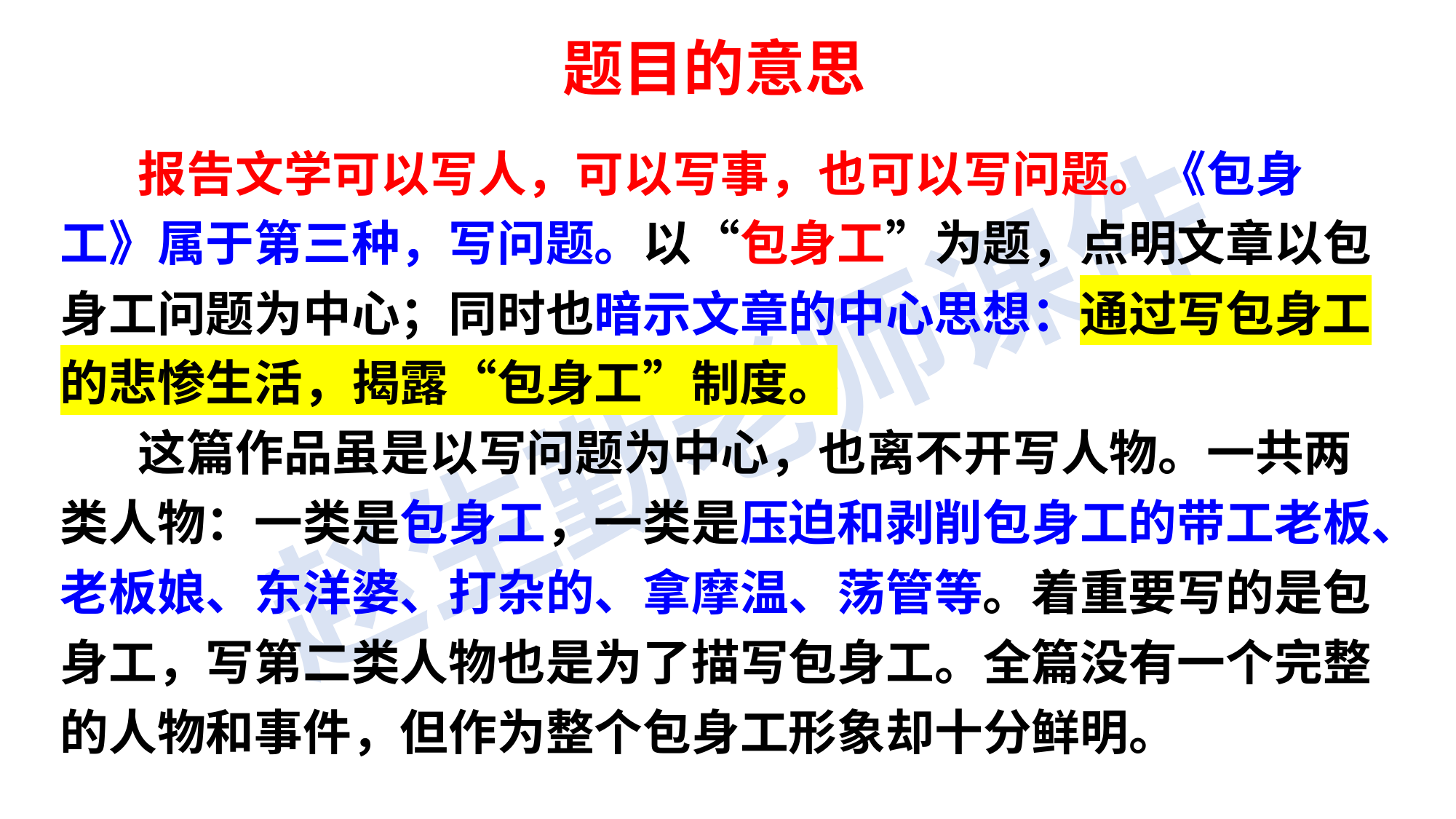

题目的意思
      报告文学可以写人，可以写事，也可以写问题。《包身工》属于第三种，写问题。以“包身工”为题，点明文章以包身工问题为中心；同时也暗示文章的中心思想：通过写包身工的悲惨生活，揭露“包身工”制度。
      这篇作品虽是以写问题为中心，也离不开写人物。一共两类人物：一类是包身工，一类是压迫和剥削包身工的带工老板、老板娘、东洋婆、打杂的、拿摩温、荡管等。着重要写的是包身工，写第二类人物也是为了描写包身工。全篇没有一个完整的人物和事件，但作为整个包身工形象却十分鲜明。